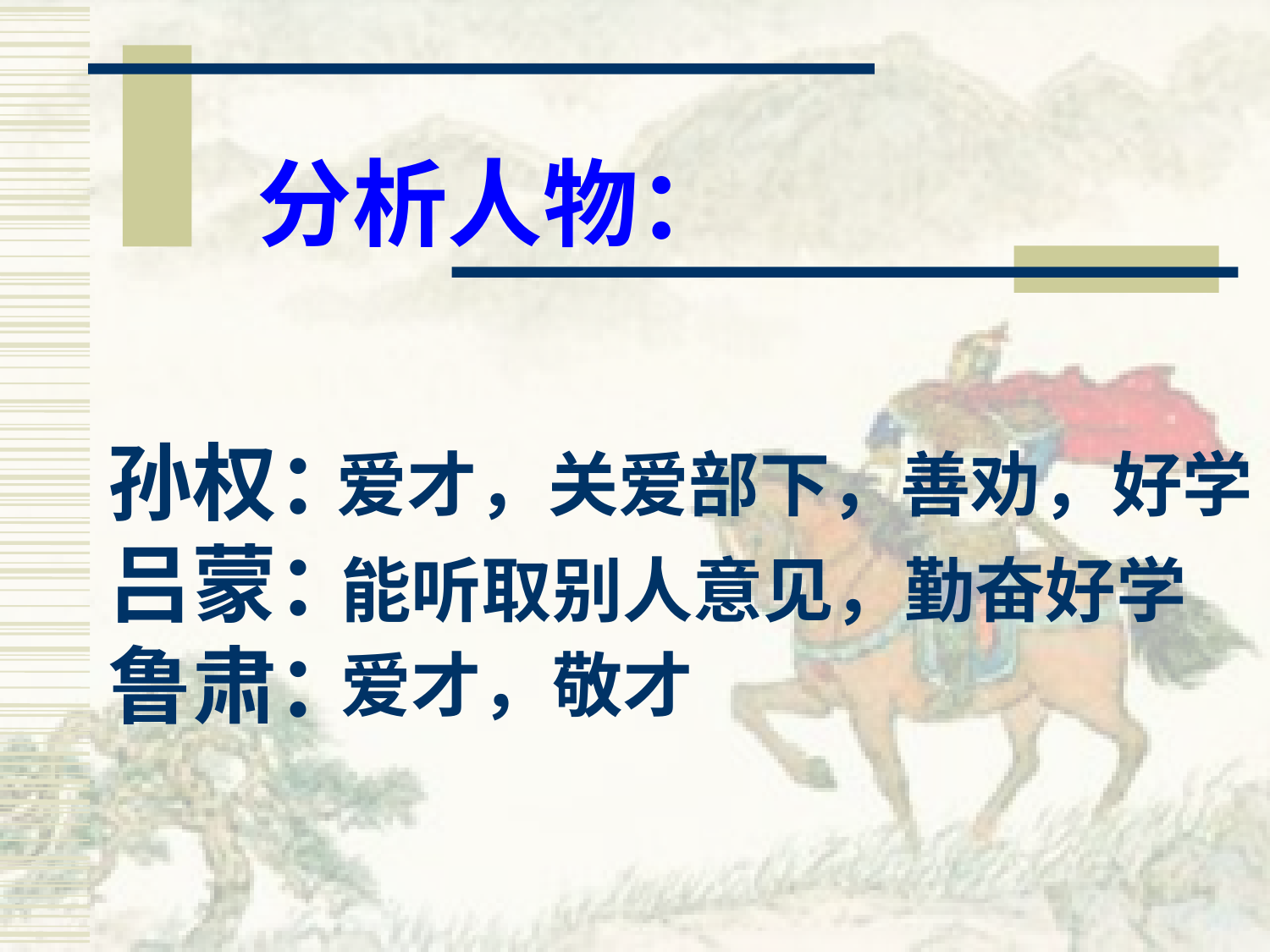

分析人物：
孙权：
吕蒙：
鲁肃：
爱才，关爱部下，善劝，好学
能听取别人意见，勤奋好学
爱才，敬才